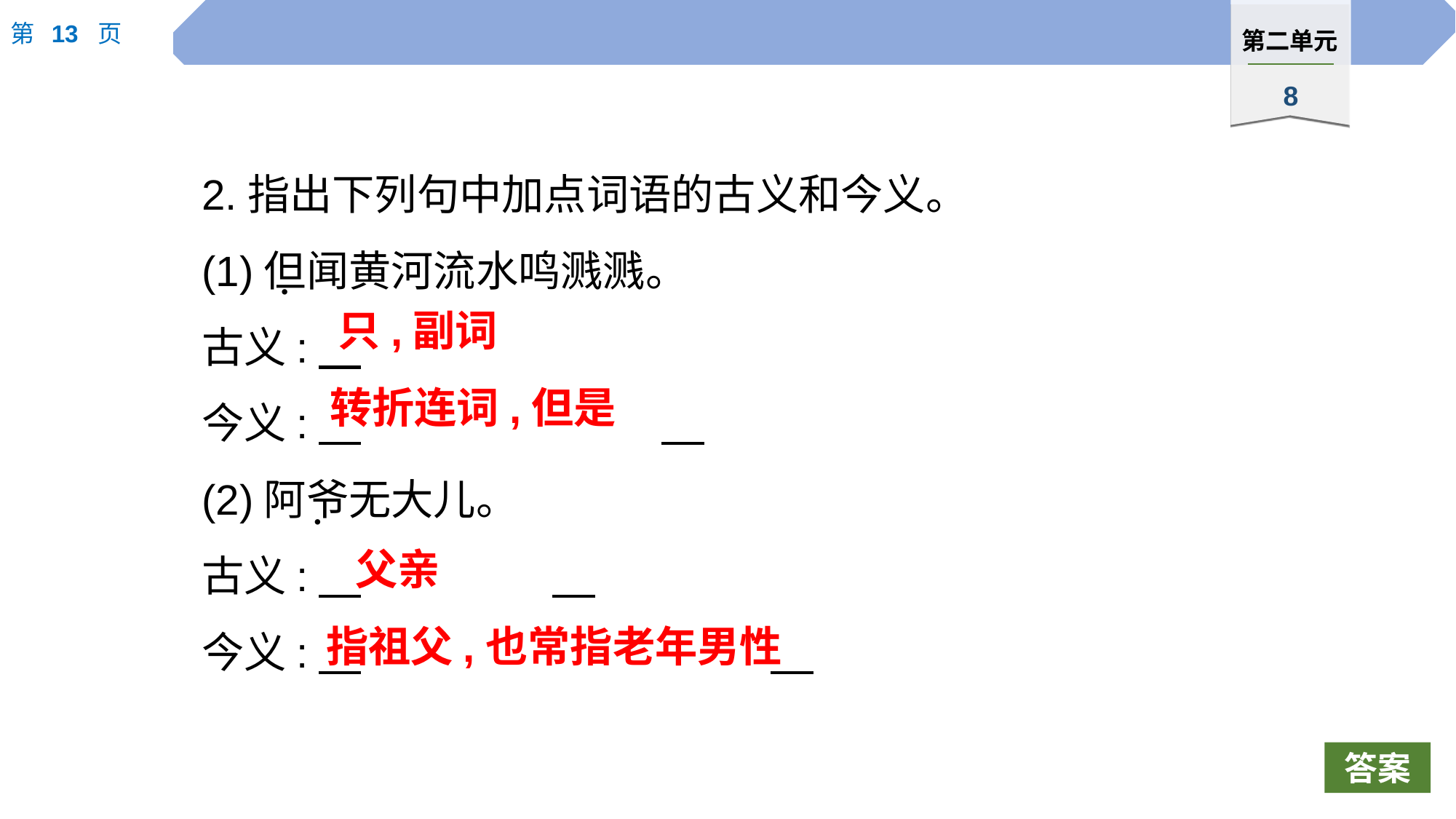

2.指出下列句中加点词语的古义和今义。
(1)但闻黄河流水鸣溅溅。
古义:
今义:
(2)阿爷无大儿。
古义:
今义:

 ·
只,副词
转折连词,但是
 ·
父亲
指祖父,也常指老年男性
答案